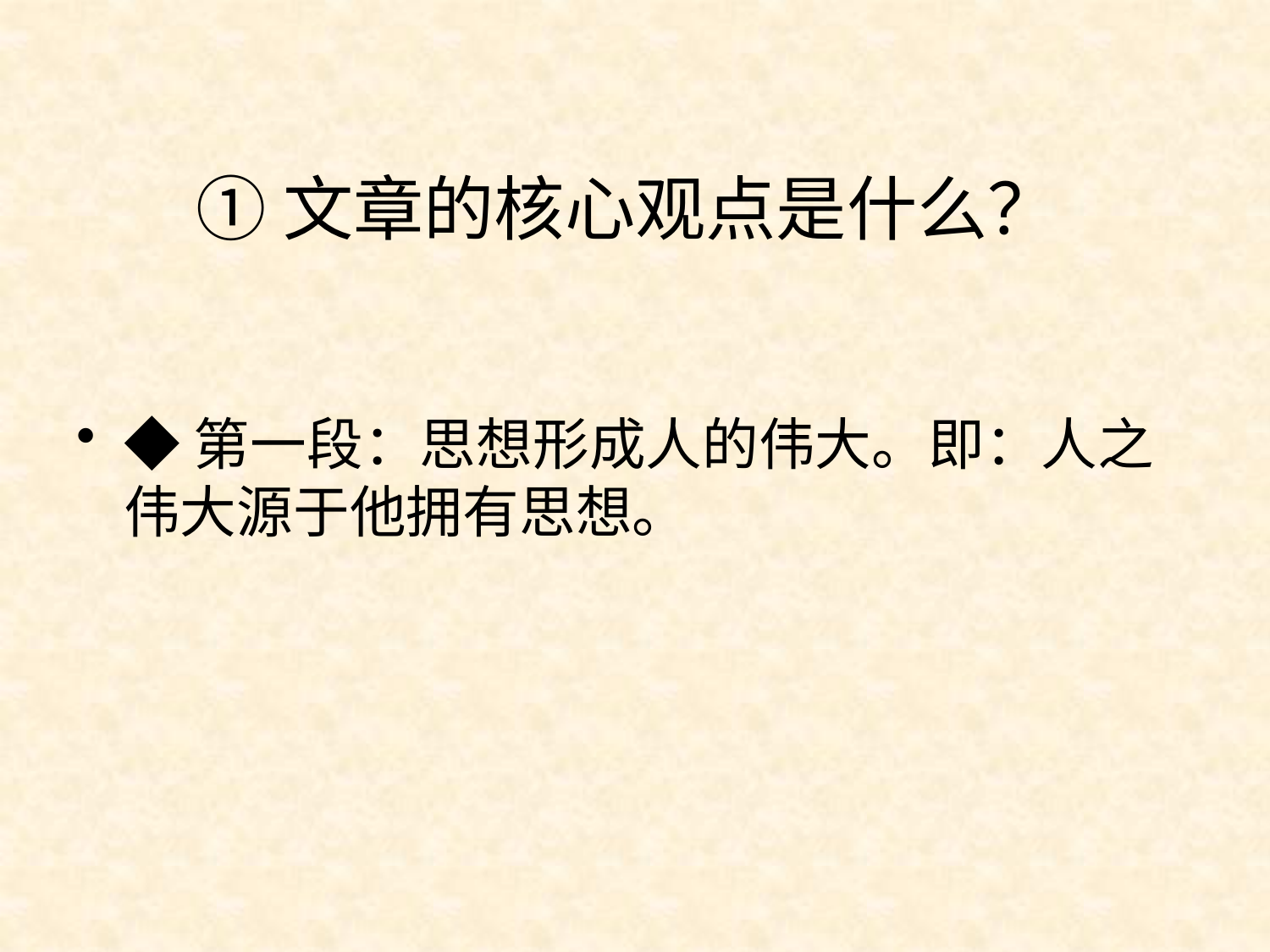

# ①文章的核心观点是什么？
◆第一段：思想形成人的伟大。即：人之伟大源于他拥有思想。